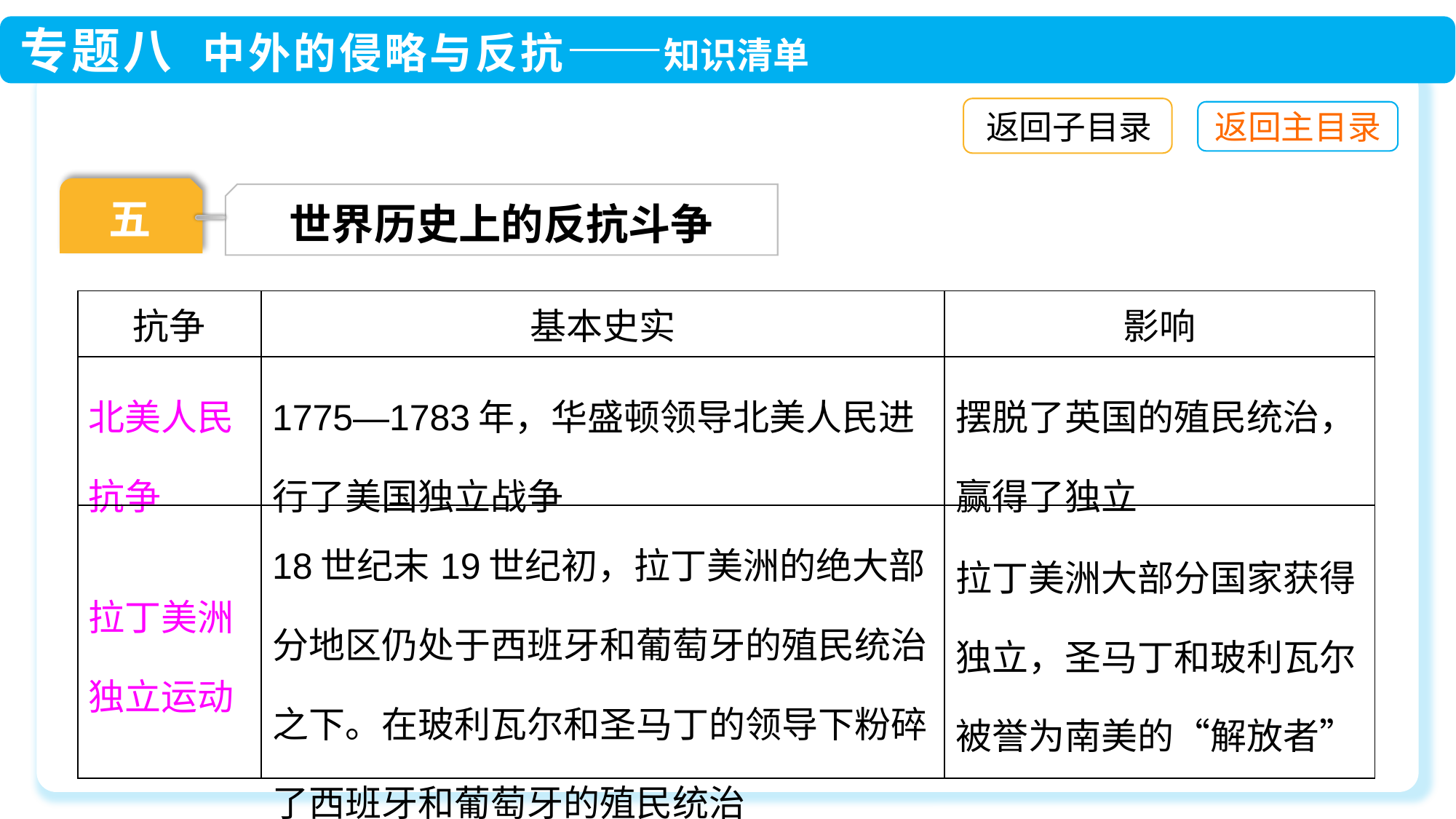

返回子目录
五
世界历史上的反抗斗争

| 抗争 | 基本史实 | 影响 |
| --- | --- | --- |
| 北美人民抗争 | 1775—1783年，华盛顿领导北美人民进行了美国独立战争 | 摆脱了英国的殖民统治，赢得了独立 |
| 拉丁美洲独立运动 | 18世纪末19世纪初，拉丁美洲的绝大部分地区仍处于西班牙和葡萄牙的殖民统治之下。在玻利瓦尔和圣马丁的领导下粉碎了西班牙和葡萄牙的殖民统治 | 拉丁美洲大部分国家获得独立，圣马丁和玻利瓦尔被誉为南美的“解放者” |